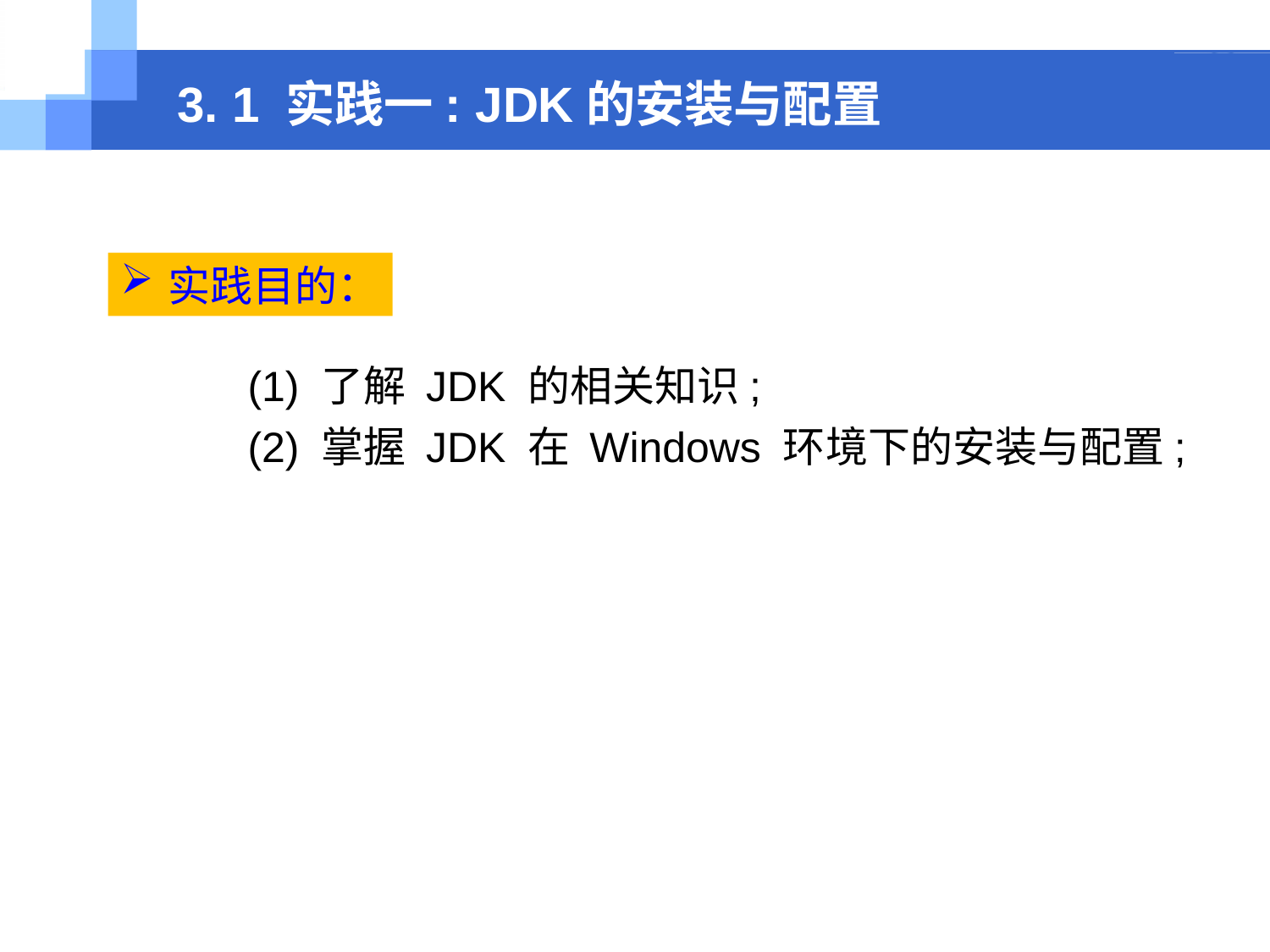

3. 1 实践一: JDK的安装与配置
实践目的：
(1) 了解 JDK 的相关知识;
(2) 掌握 JDK 在 Windows 环境下的安装与配置;